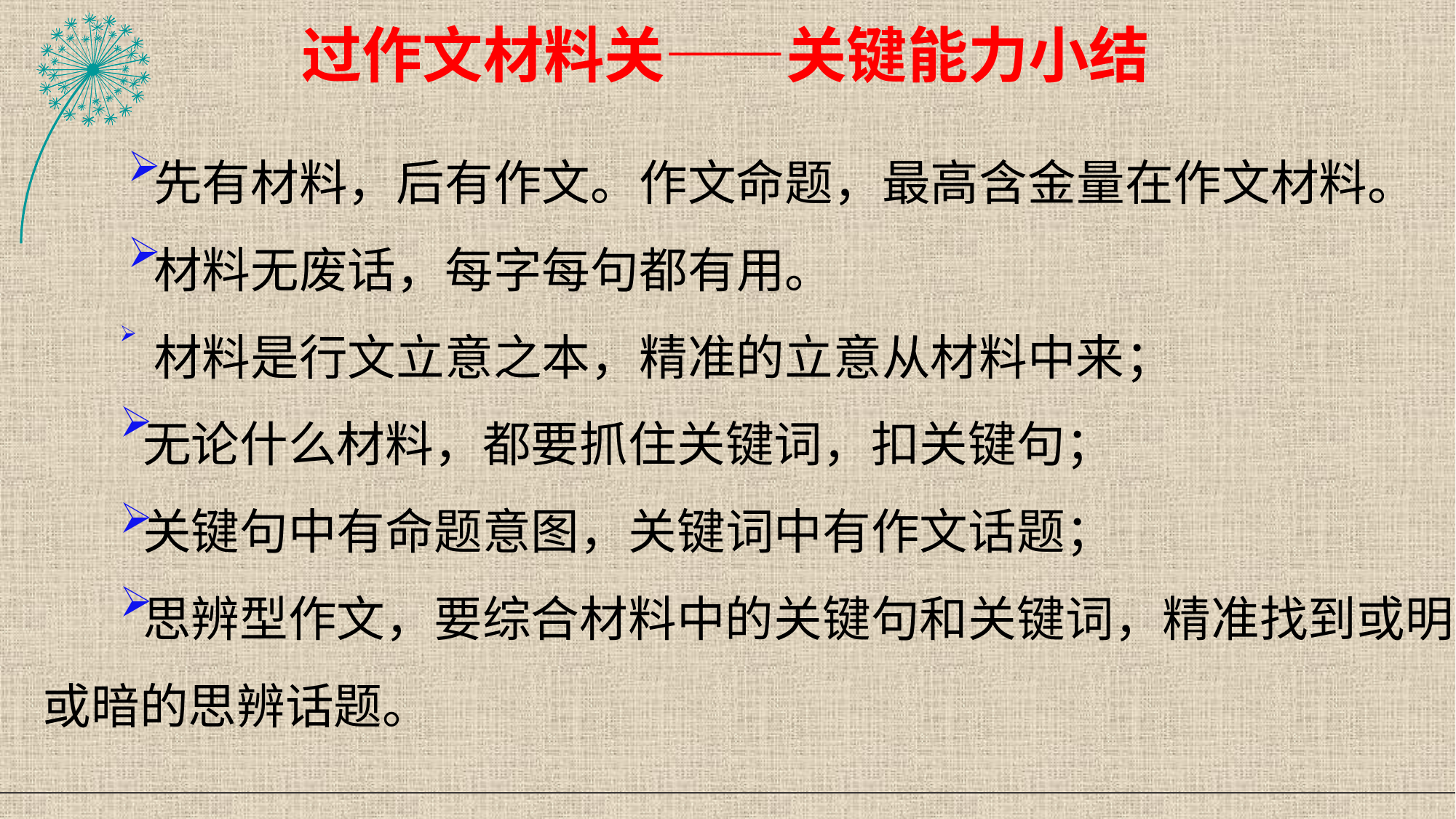

过作文材料关——关键能力小结
   先有材料，后有作文。作文命题，最高含金量在作文材料。
   材料无废话，每字每句都有用。
   材料是行文立意之本，精准的立意从材料中来；
  无论什么材料，都要抓住关键词，扣关键句；
  关键句中有命题意图，关键词中有作文话题；
  思辨型作文，要综合材料中的关键句和关键词，精准找到或明或暗的思辨话题。

#

56